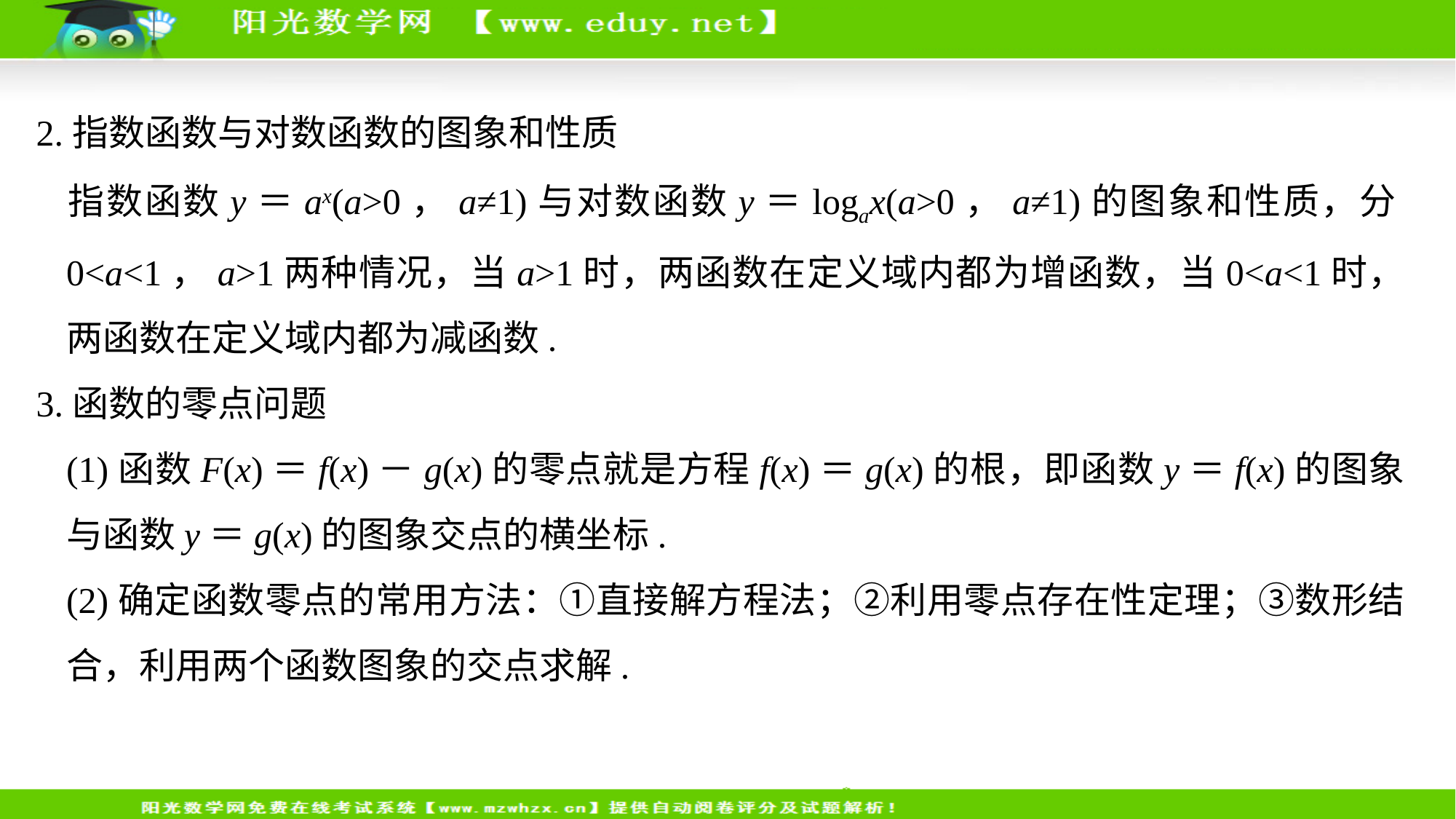

2.指数函数与对数函数的图象和性质
	指数函数y＝ax(a>0，a≠1)与对数函数y＝logax(a>0，a≠1)的图象和性质，分0<a<1，a>1两种情况，当a>1时，两函数在定义域内都为增函数，当0<a<1时，两函数在定义域内都为减函数.
3.函数的零点问题
	(1)函数F(x)＝f(x)－g(x)的零点就是方程f(x)＝g(x)的根，即函数y＝f(x)的图象与函数y＝g(x)的图象交点的横坐标.
	(2)确定函数零点的常用方法：①直接解方程法；②利用零点存在性定理；③数形结合，利用两个函数图象的交点求解.